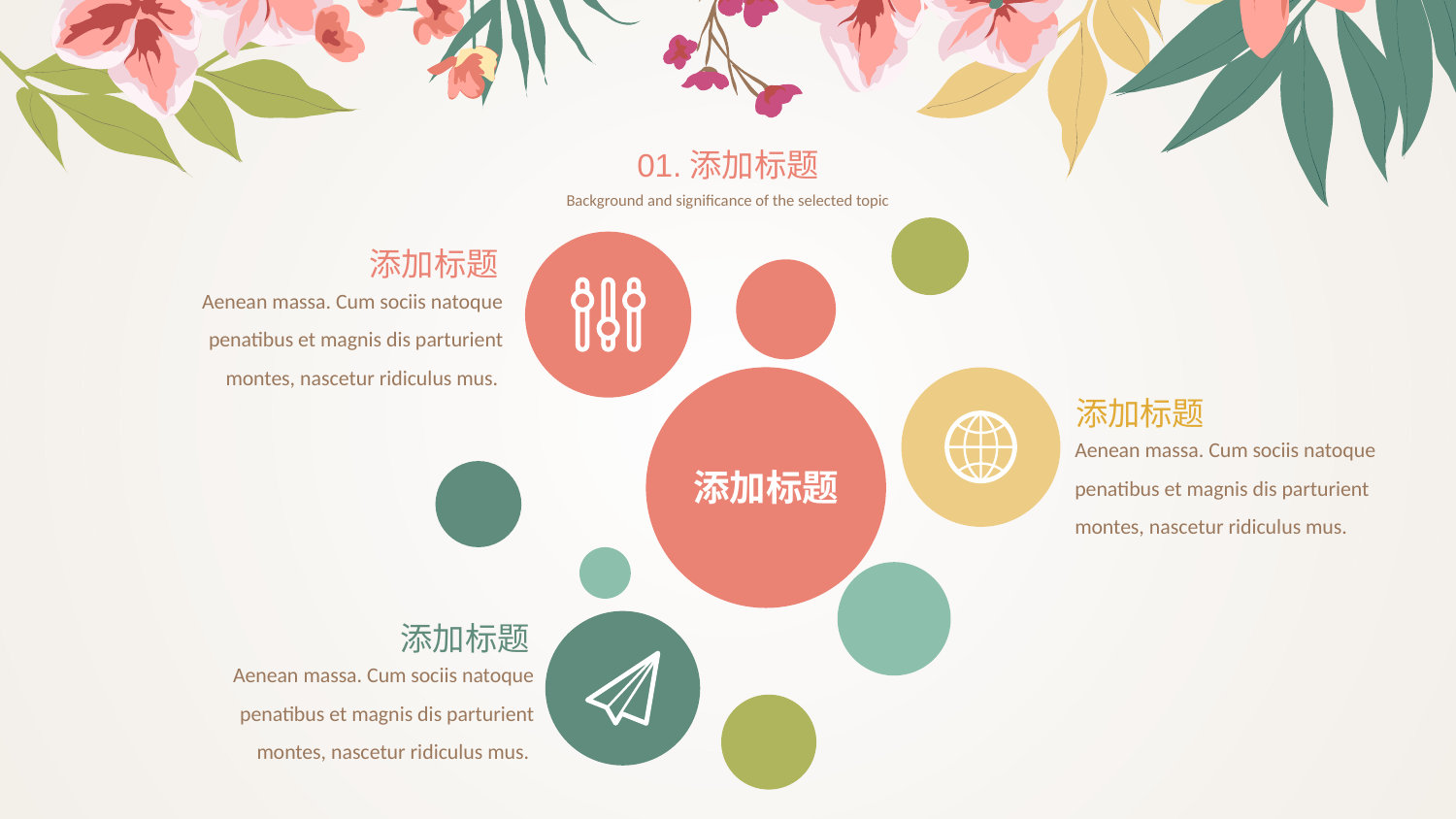

01.添加标题
Background and significance of the selected topic

添加标题

Aenean massa. Cum sociis natoque penatibus et magnis dis parturient montes, nascetur ridiculus mus.

添加标题

Aenean massa. Cum sociis natoque penatibus et magnis dis parturient montes, nascetur ridiculus mus.
添加标题

添加标题

Aenean massa. Cum sociis natoque penatibus et magnis dis parturient montes, nascetur ridiculus mus.